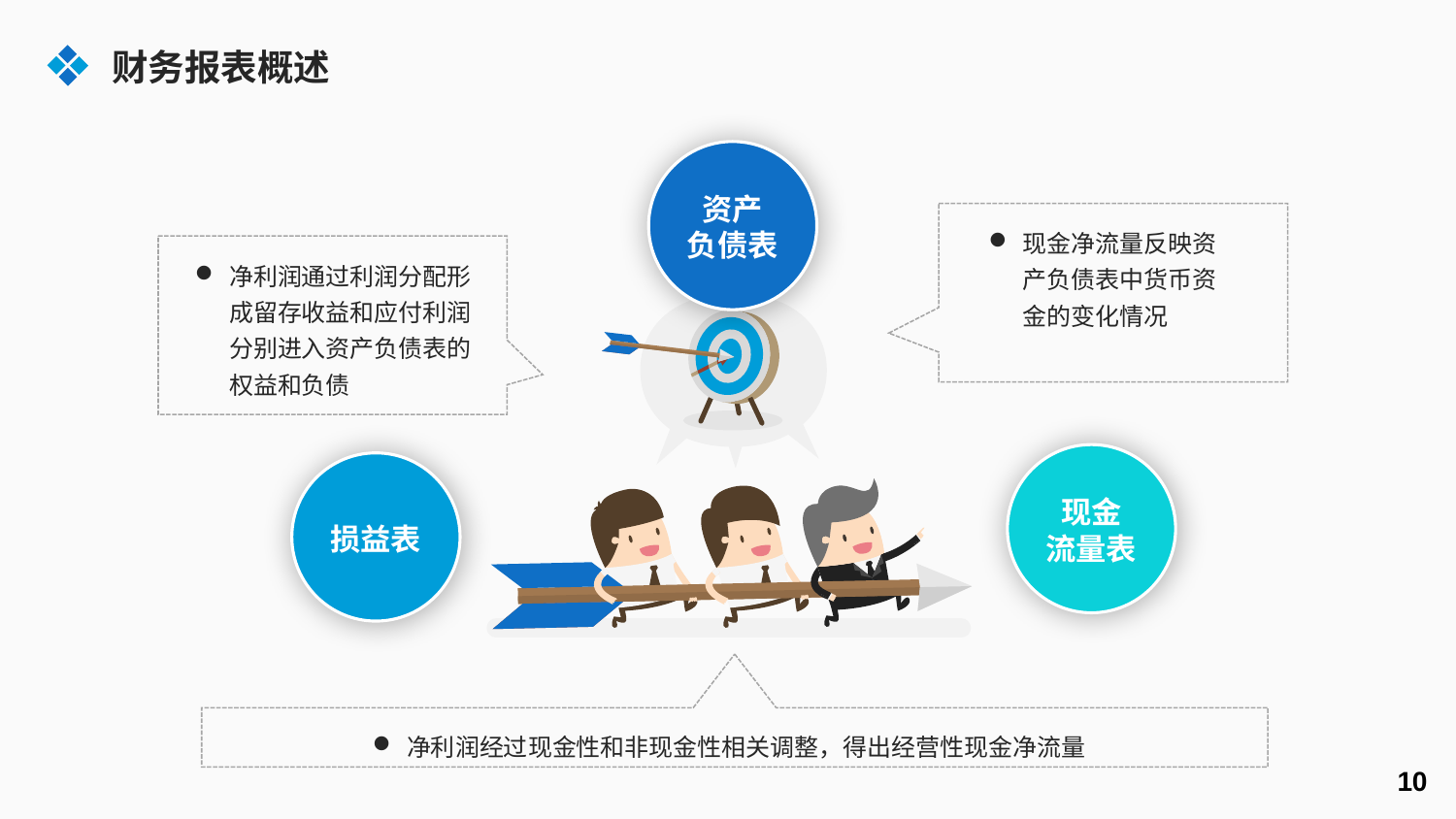

财务报表概述

资产
负债表

现金净流量反映资产负债表中货币资金的变化情况

净利润通过利润分配形成留存收益和应付利润分别进入资产负债表的权益和负债

现金
流量表
损益表

净利润经过现金性和非现金性相关调整，得出经营性现金净流量
10